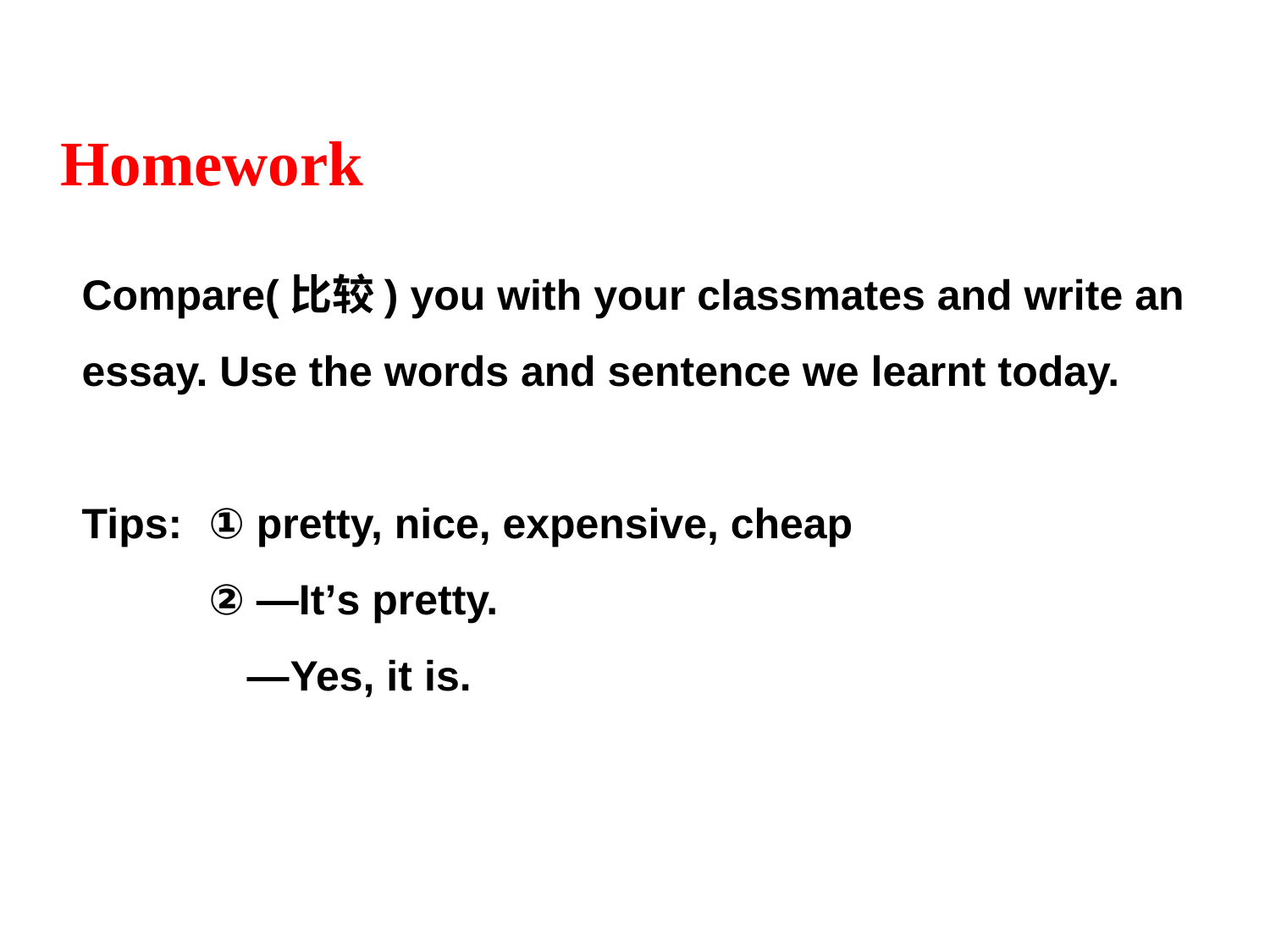

Homework
Compare(比较) you with your classmates and write an essay. Use the words and sentence we learnt today.

Tips: 	① pretty, nice, expensive, cheap
	② —It’s pretty.
              —Yes, it is.